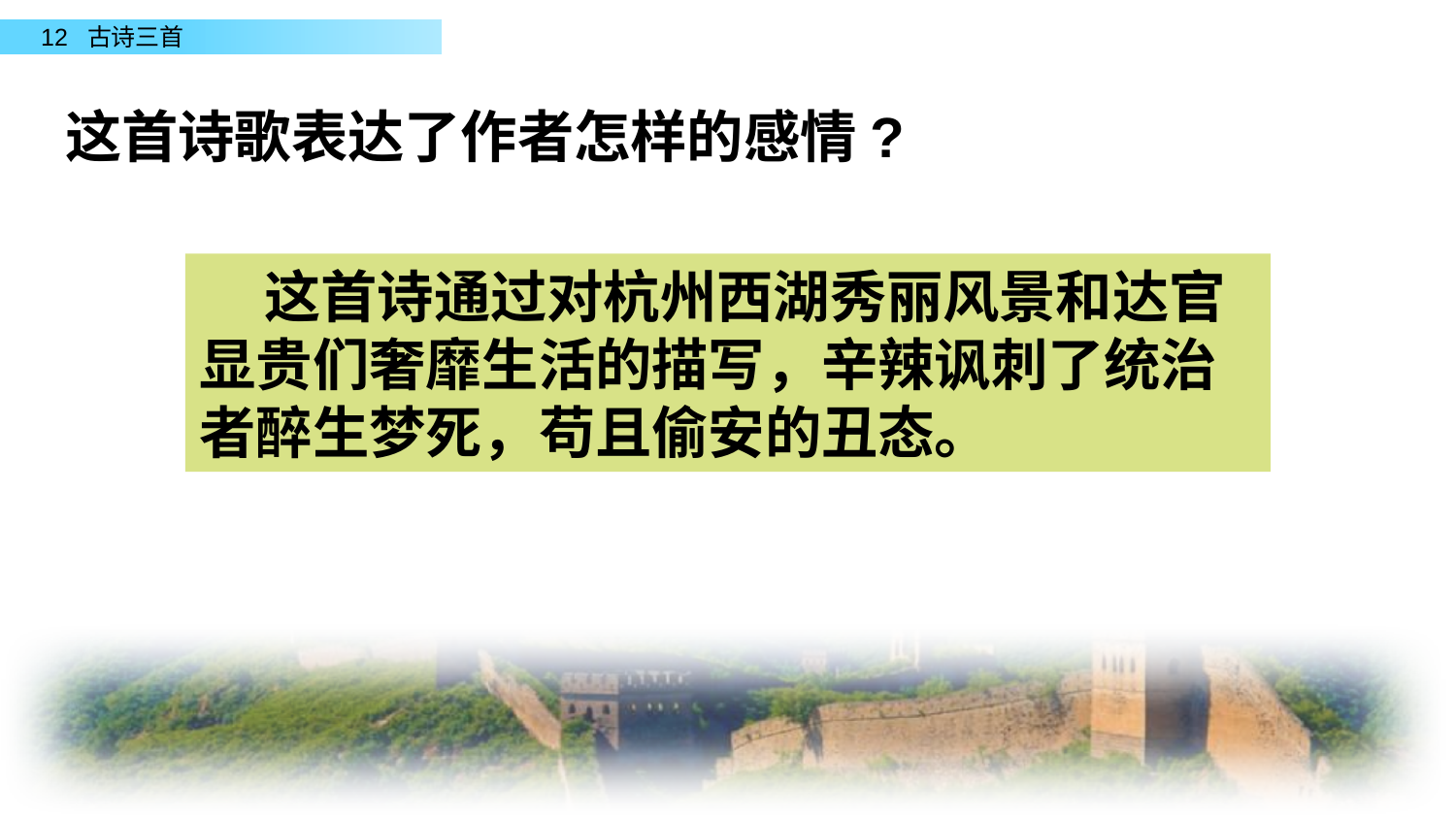

这首诗歌表达了作者怎样的感情?
    这首诗通过对杭州西湖秀丽风景和达官显贵们奢靡生活的描写，辛辣讽刺了统治者醉生梦死，苟且偷安的丑态。